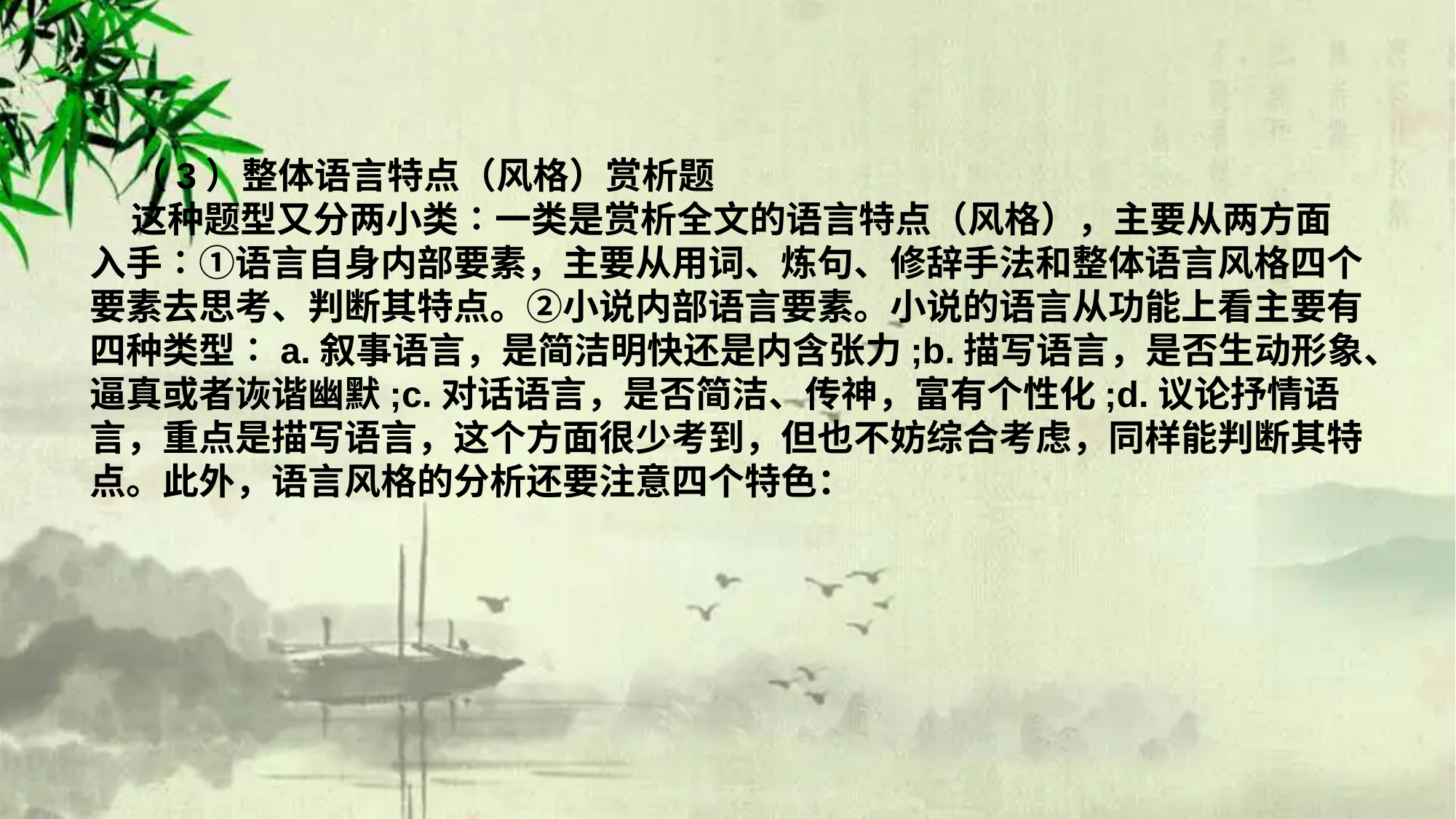

（3）整体语言特点（风格）赏析题
    这种题型又分两小类∶一类是赏析全文的语言特点（风格），主要从两方面入手∶①语言自身内部要素，主要从用词、炼句、修辞手法和整体语言风格四个要素去思考、判断其特点。②小说内部语言要素。小说的语言从功能上看主要有四种类型∶a.叙事语言，是简洁明快还是内含张力;b.描写语言，是否生动形象、逼真或者诙谐幽默;c.对话语言，是否简洁、传神，富有个性化;d.议论抒情语言，重点是描写语言，这个方面很少考到，但也不妨综合考虑，同样能判断其特点。此外，语言风格的分析还要注意四个特色：